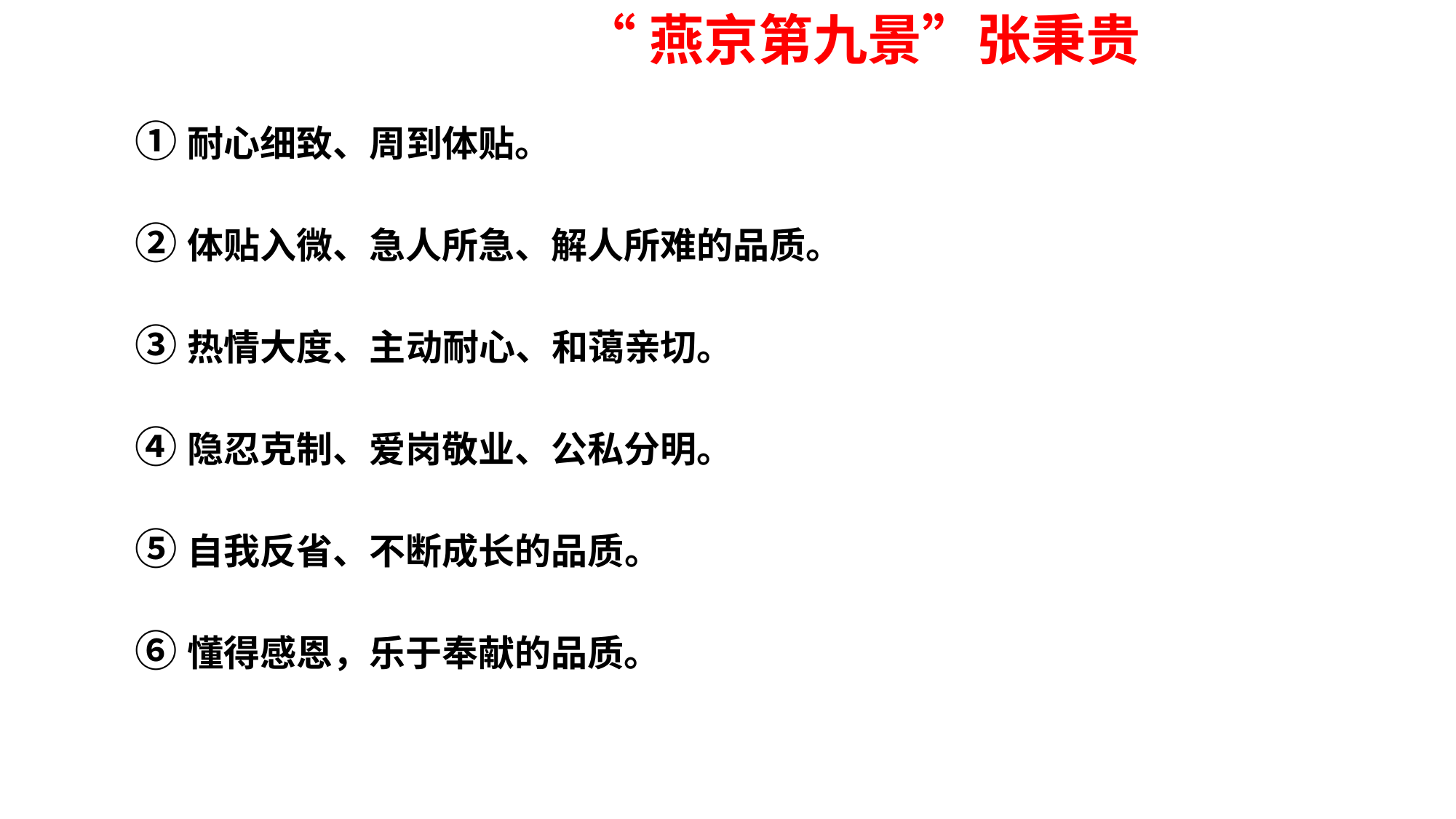

“燕京第九景”张秉贵

①耐心细致、周到体贴。
②体贴入微、急人所急、解人所难的品质。
③热情大度、主动耐心、和蔼亲切。
④隐忍克制、爱岗敬业、公私分明。
⑤自我反省、不断成长的品质。
⑥懂得感恩，乐于奉献的品质。